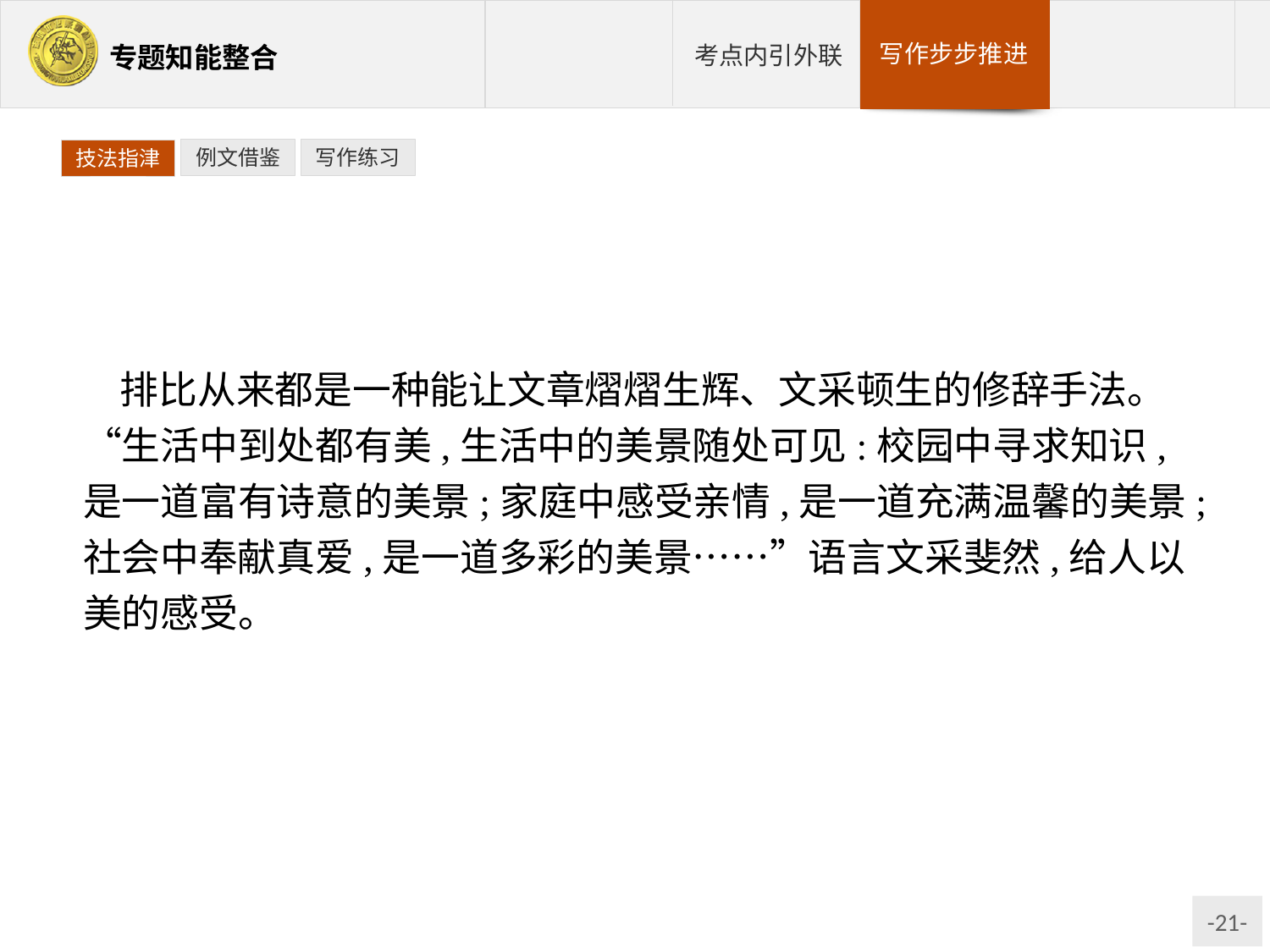

例文借鉴
写作练习
技法指津
排比从来都是一种能让文章熠熠生辉、文采顿生的修辞手法。“生活中到处都有美,生活中的美景随处可见:校园中寻求知识,是一道富有诗意的美景;家庭中感受亲情,是一道充满温馨的美景;社会中奉献真爱,是一道多彩的美景……”语言文采斐然,给人以美的感受。